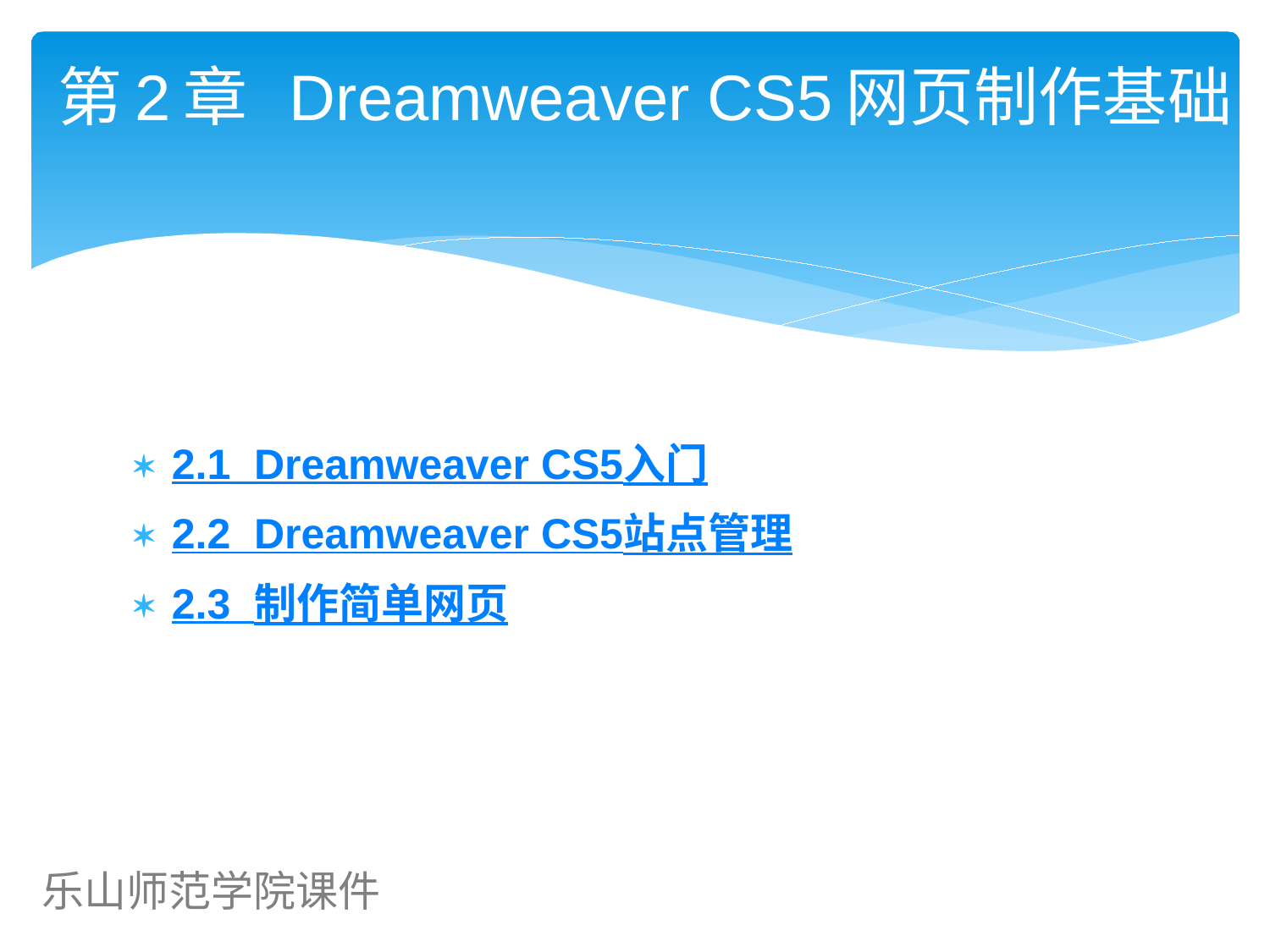

# 第2章  Dreamweaver CS5网页制作基础

2.1  Dreamweaver CS5入门
2.2  Dreamweaver CS5站点管理
2.3  制作简单网页